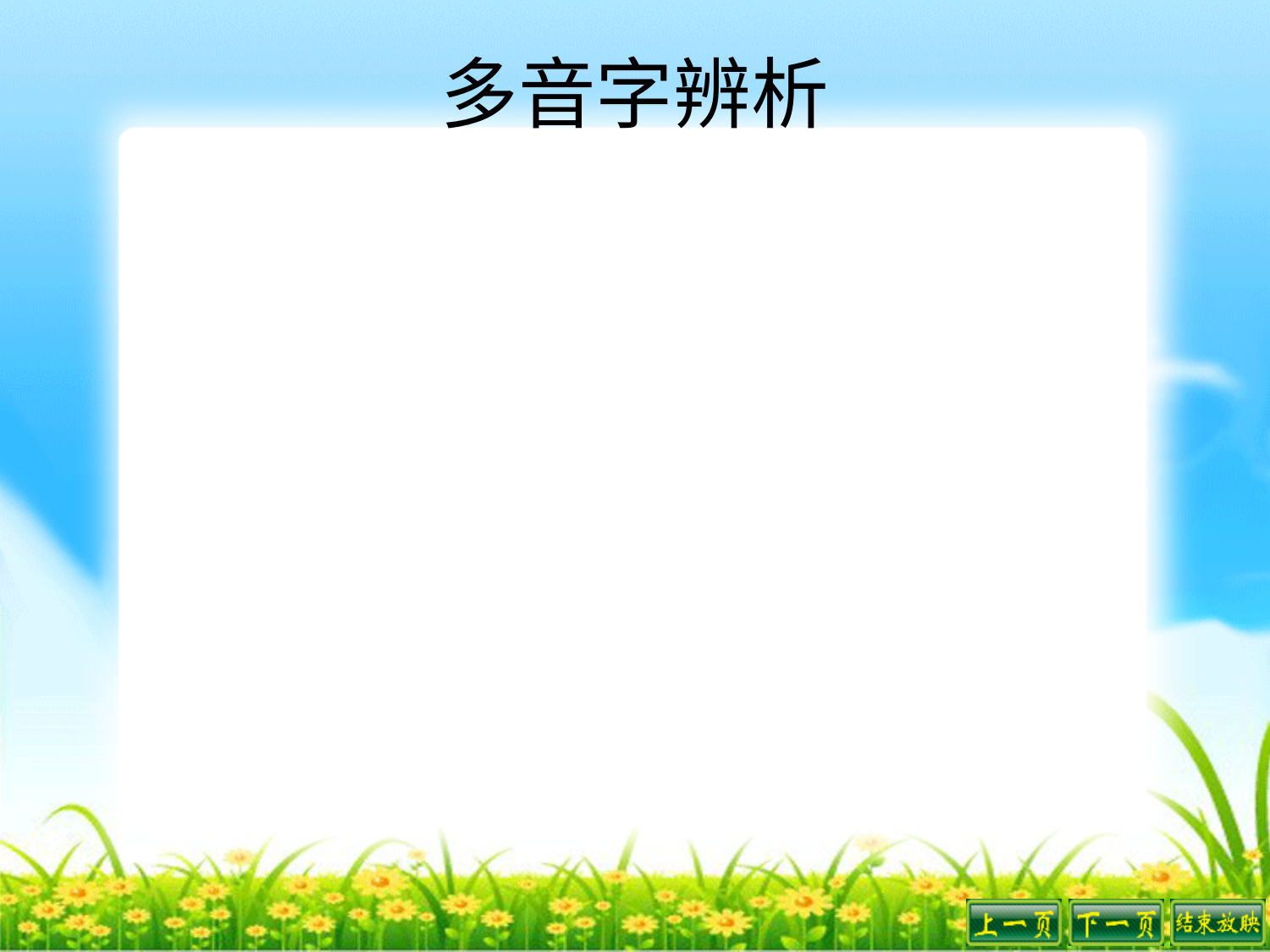

# 多音字辨析
佛：fú   仿佛                  笼 ： lǒng  笼罩
         fó  佛像                              lóng  笼子

藏：cáng   收藏
         zàng    西藏